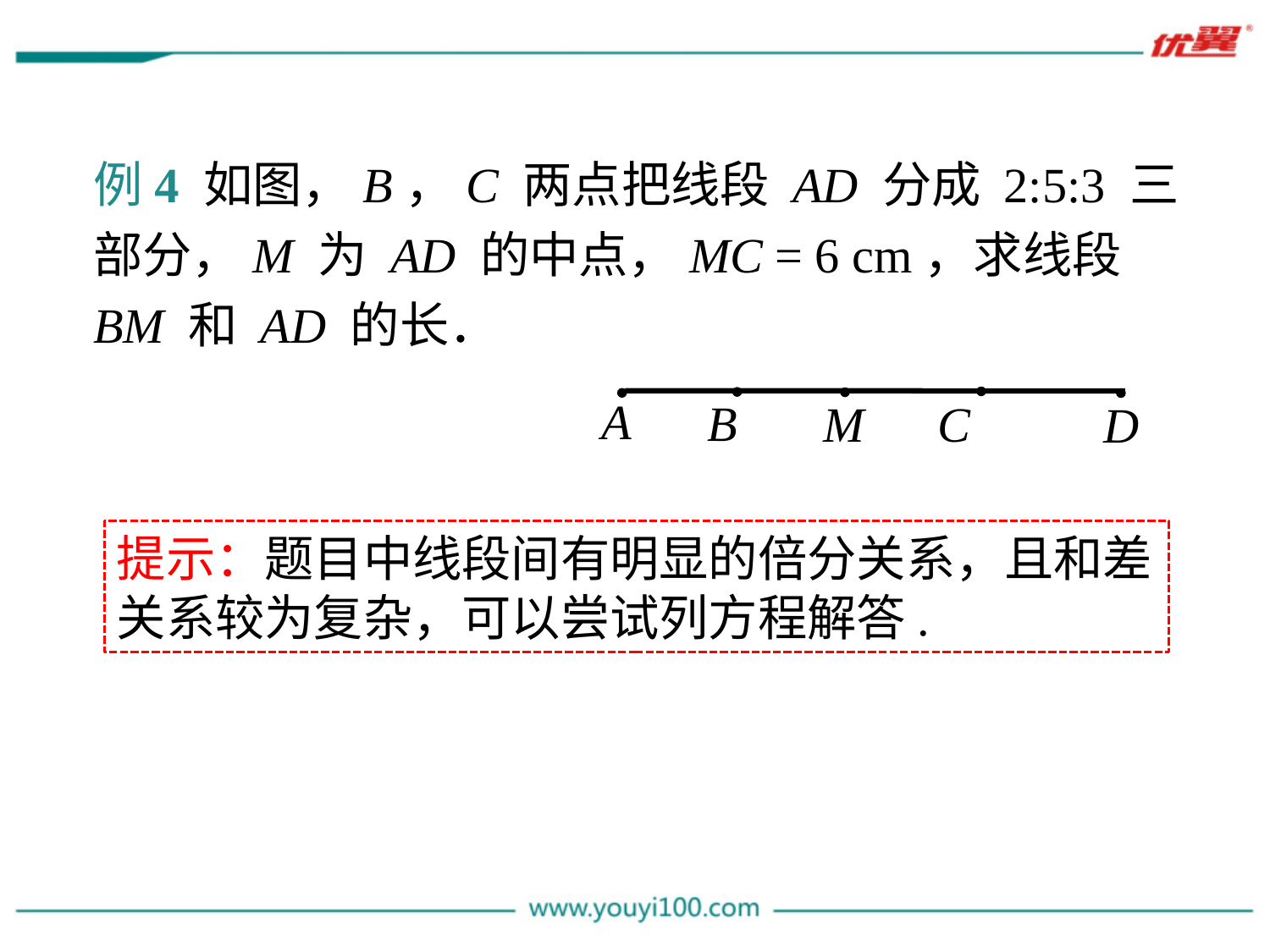

例4 如图，B，C 两点把线段 AD 分成 2:5:3 三部分，M 为 AD 的中点，MC = 6 cm，求线段 BM 和 AD 的长．
A
B
M
C

D
提示：题目中线段间有明显的倍分关系，且和差关系较为复杂，可以尝试列方程解答.